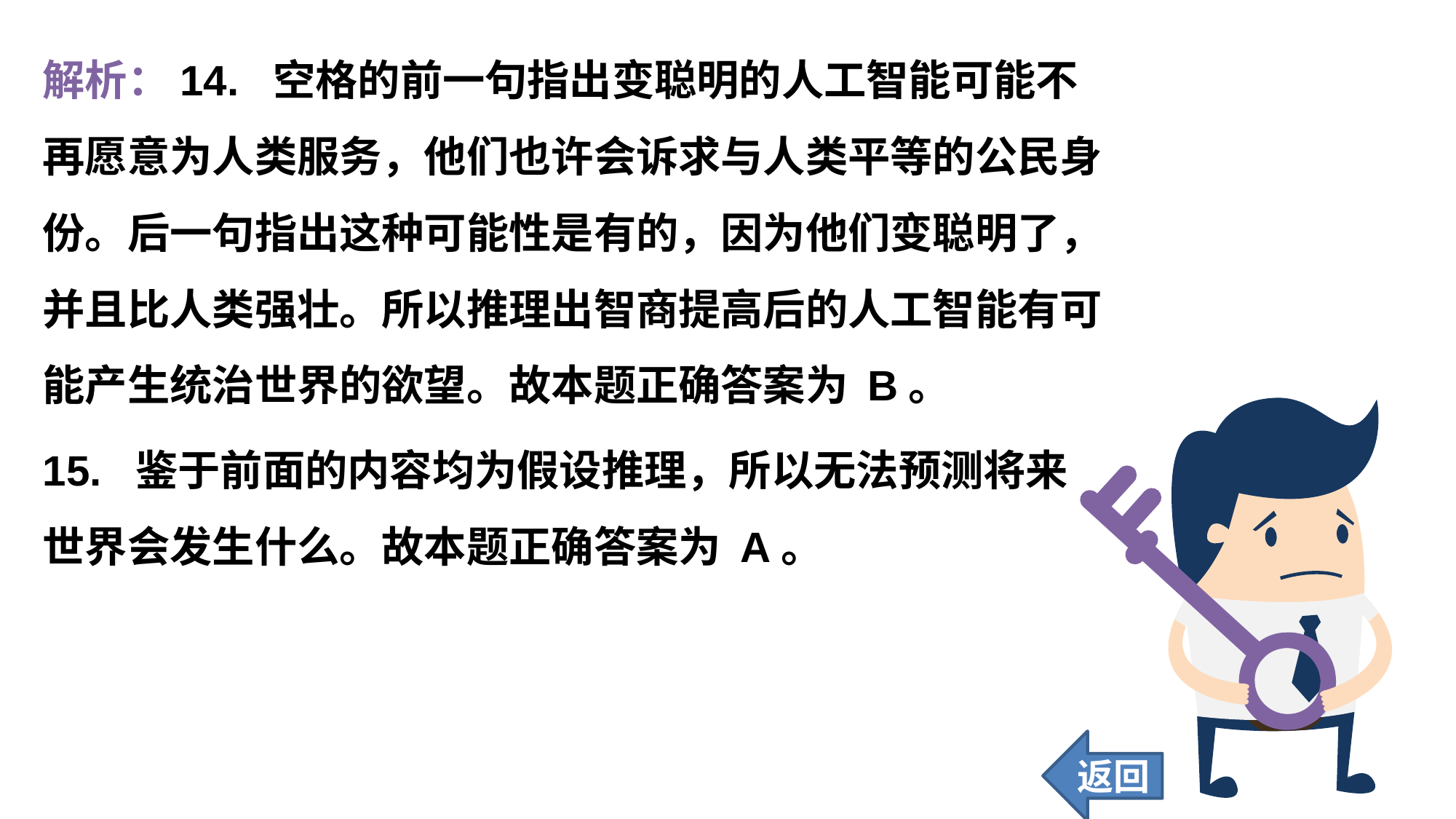

解析：14.  空格的前一句指出变聪明的人工智能可能不再愿意为人类服务，他们也许会诉求与人类平等的公民身份。后一句指出这种可能性是有的，因为他们变聪明了，并且比人类强壮。所以推理出智商提高后的人工智能有可能产生统治世界的欲望。故本题正确答案为 B。
15.  鉴于前面的内容均为假设推理，所以无法预测将来世界会发生什么。故本题正确答案为 A。

返回
134